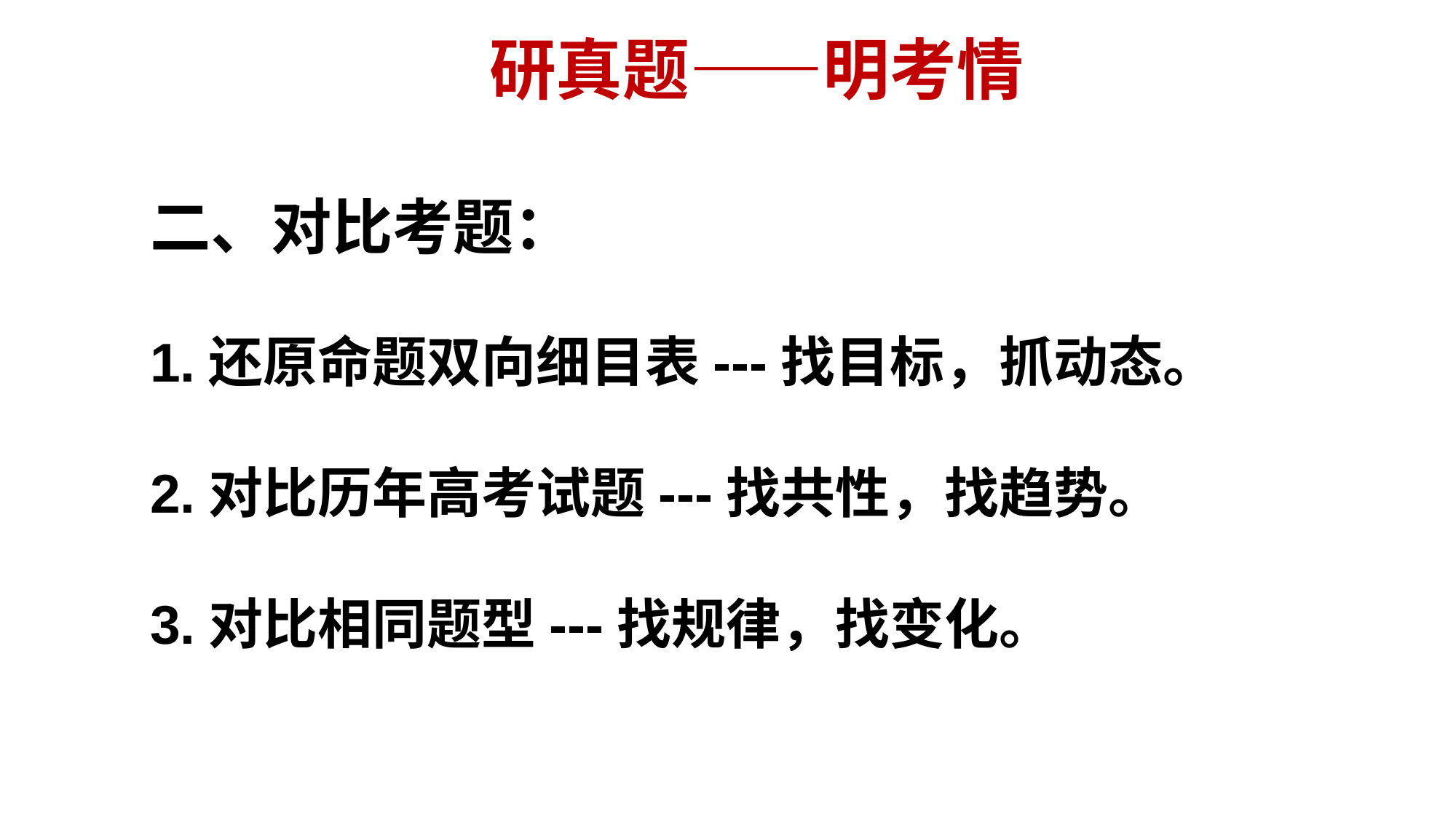

研真题——明考情
二、对比考题：
1.还原命题双向细目表---找目标，抓动态。
2.对比历年高考试题---找共性，找趋势。
3.对比相同题型---找规律，找变化。